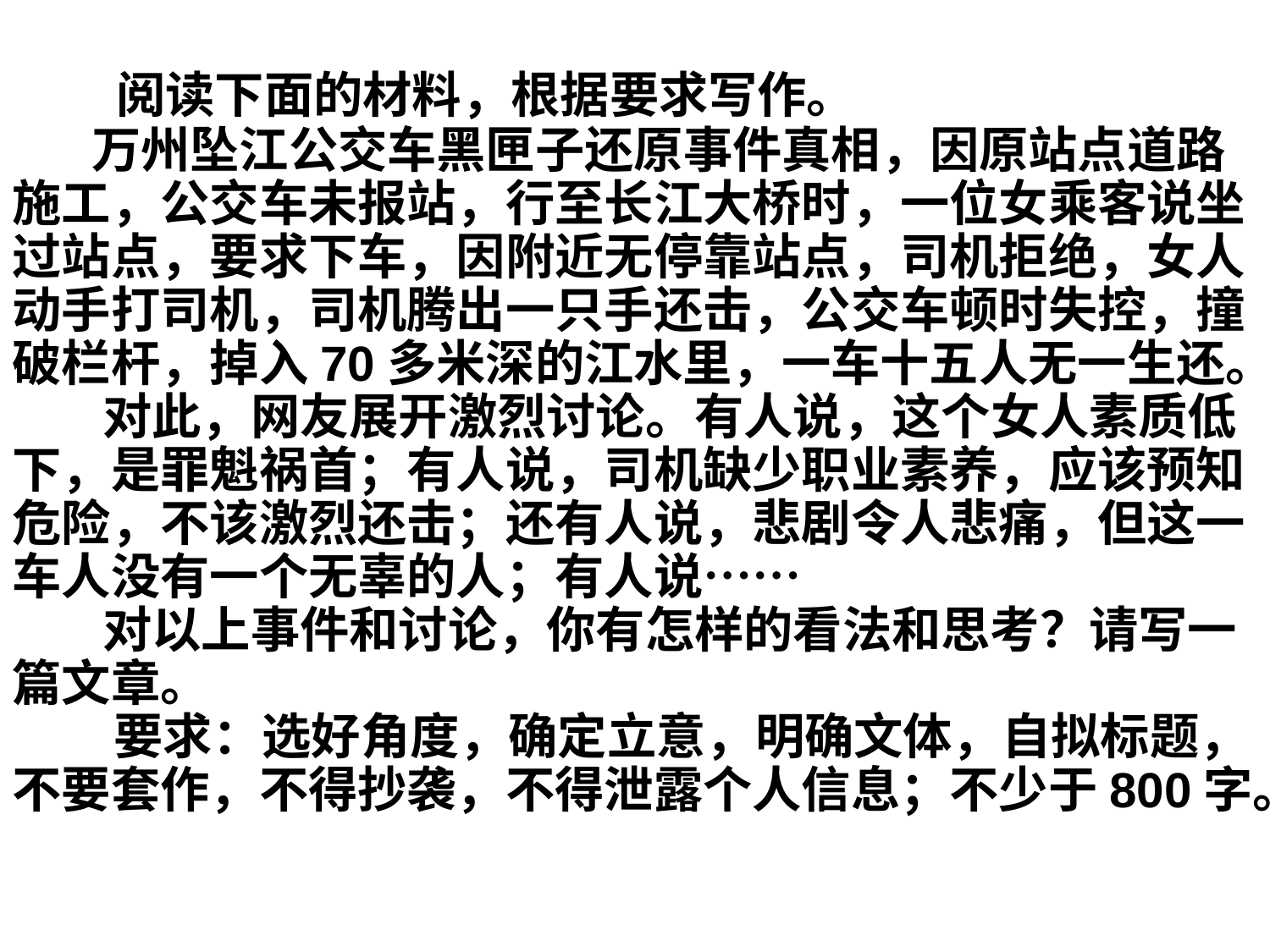

阅读下面的材料，根据要求写作。
      万州坠江公交车黑匣子还原事件真相，因原站点道路施工，公交车未报站，行至长江大桥时，一位女乘客说坐过站点，要求下车，因附近无停靠站点，司机拒绝，女人动手打司机，司机腾出一只手还击，公交车顿时失控，撞破栏杆，掉入70多米深的江水里，一车十五人无一生还。
       对此，网友展开激烈讨论。有人说，这个女人素质低下，是罪魁祸首；有人说，司机缺少职业素养，应该预知危险，不该激烈还击；还有人说，悲剧令人悲痛，但这一车人没有一个无辜的人；有人说……
       对以上事件和讨论，你有怎样的看法和思考？请写一篇文章。
        要求：选好角度，确定立意，明确文体，自拟标题，不要套作，不得抄袭，不得泄露个人信息；不少于800字。